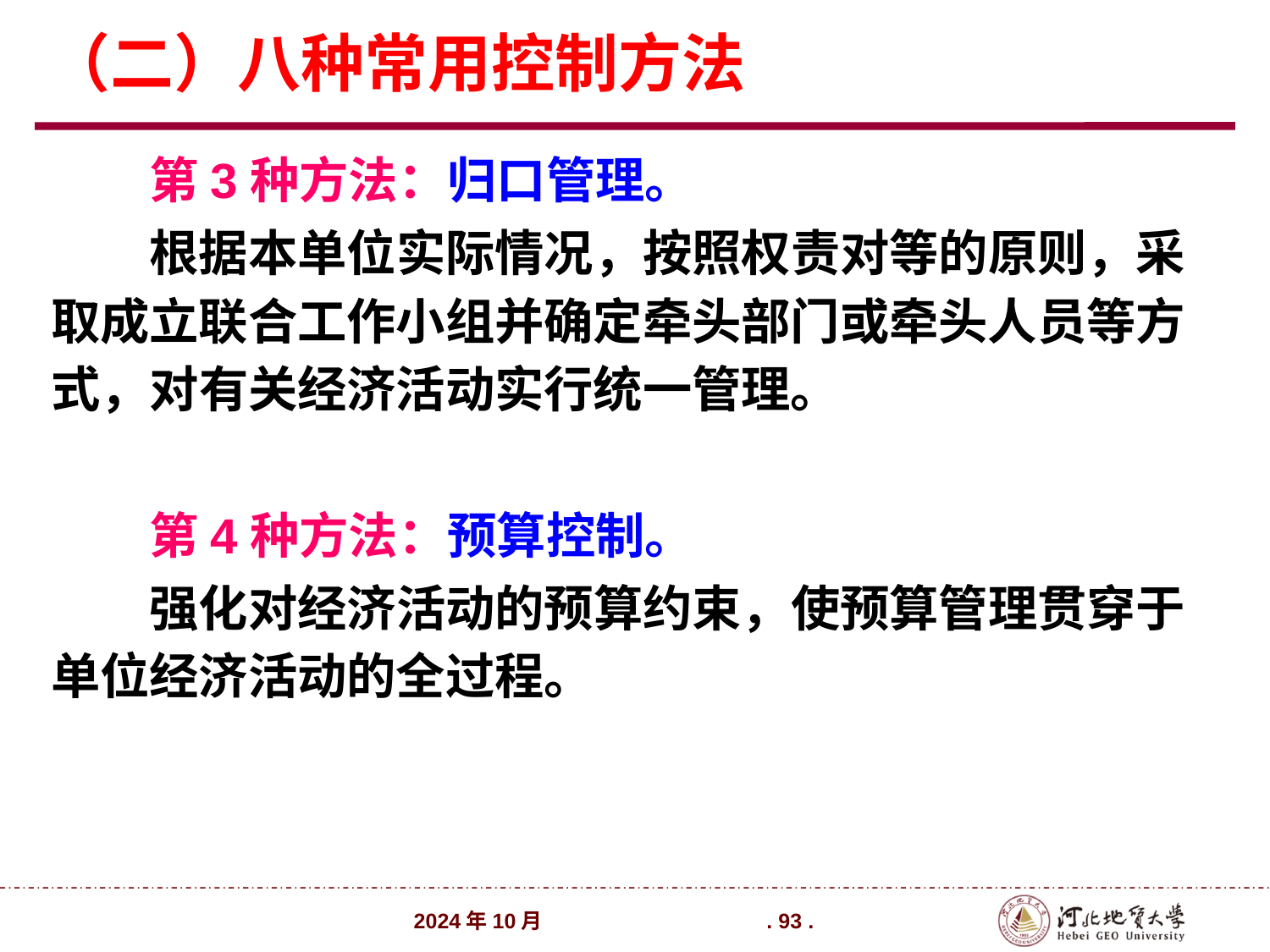

# （二）八种常用控制方法
第3种方法：归口管理。
根据本单位实际情况，按照权责对等的原则，采取成立联合工作小组并确定牵头部门或牵头人员等方式，对有关经济活动实行统一管理。

第4种方法：预算控制。
强化对经济活动的预算约束，使预算管理贯穿于单位经济活动的全过程。
2024年10月                                             . 93 .